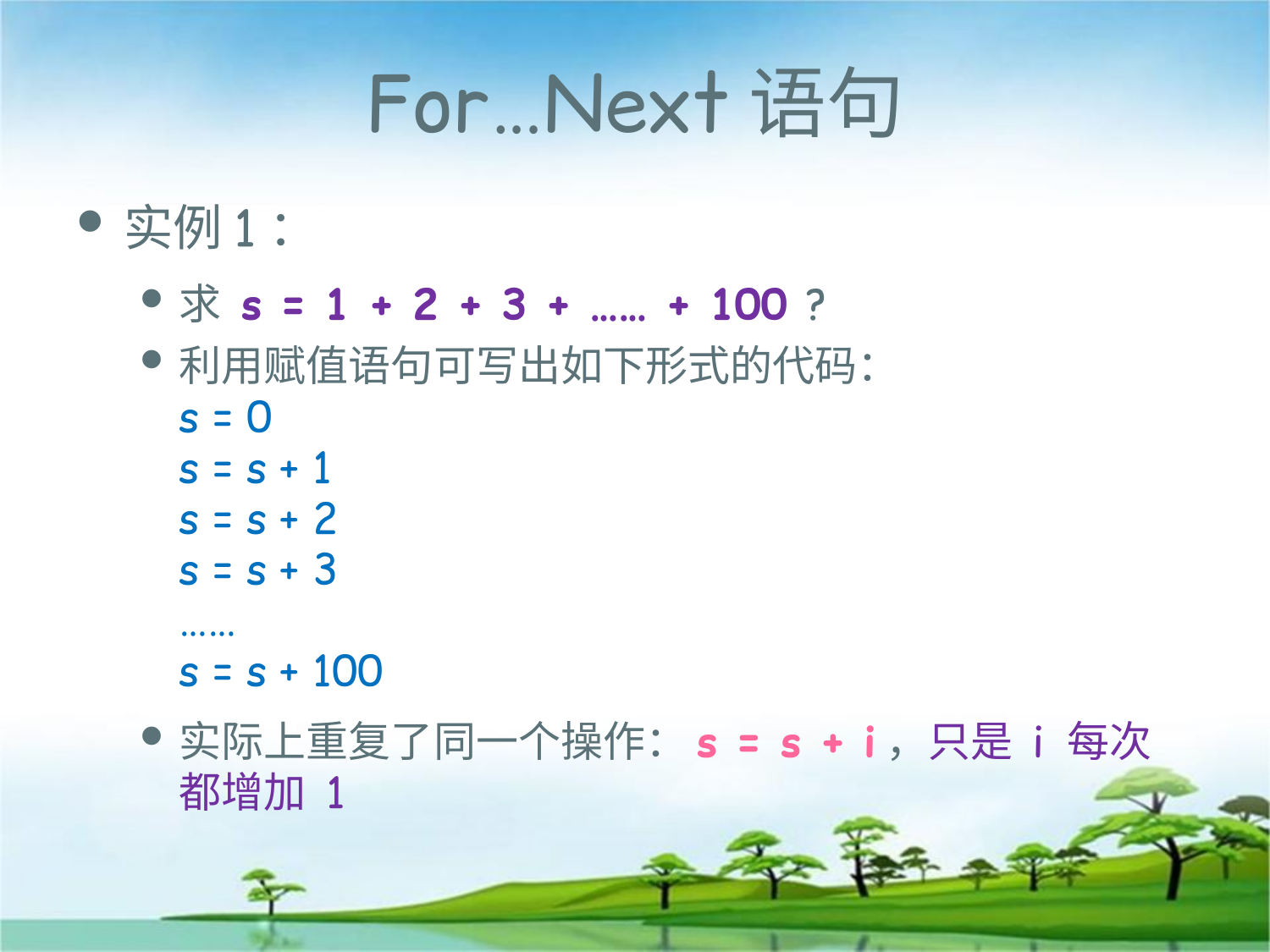

# For…Next语句
实例1：
求 s = 1 + 2 + 3 + …… + 100 ?
利用赋值语句可写出如下形式的代码：
s = 0
s = s + 1
s = s + 2
s = s + 3
……
s = s + 100
实际上重复了同一个操作：s = s + i，只是 i 每次都增加 1